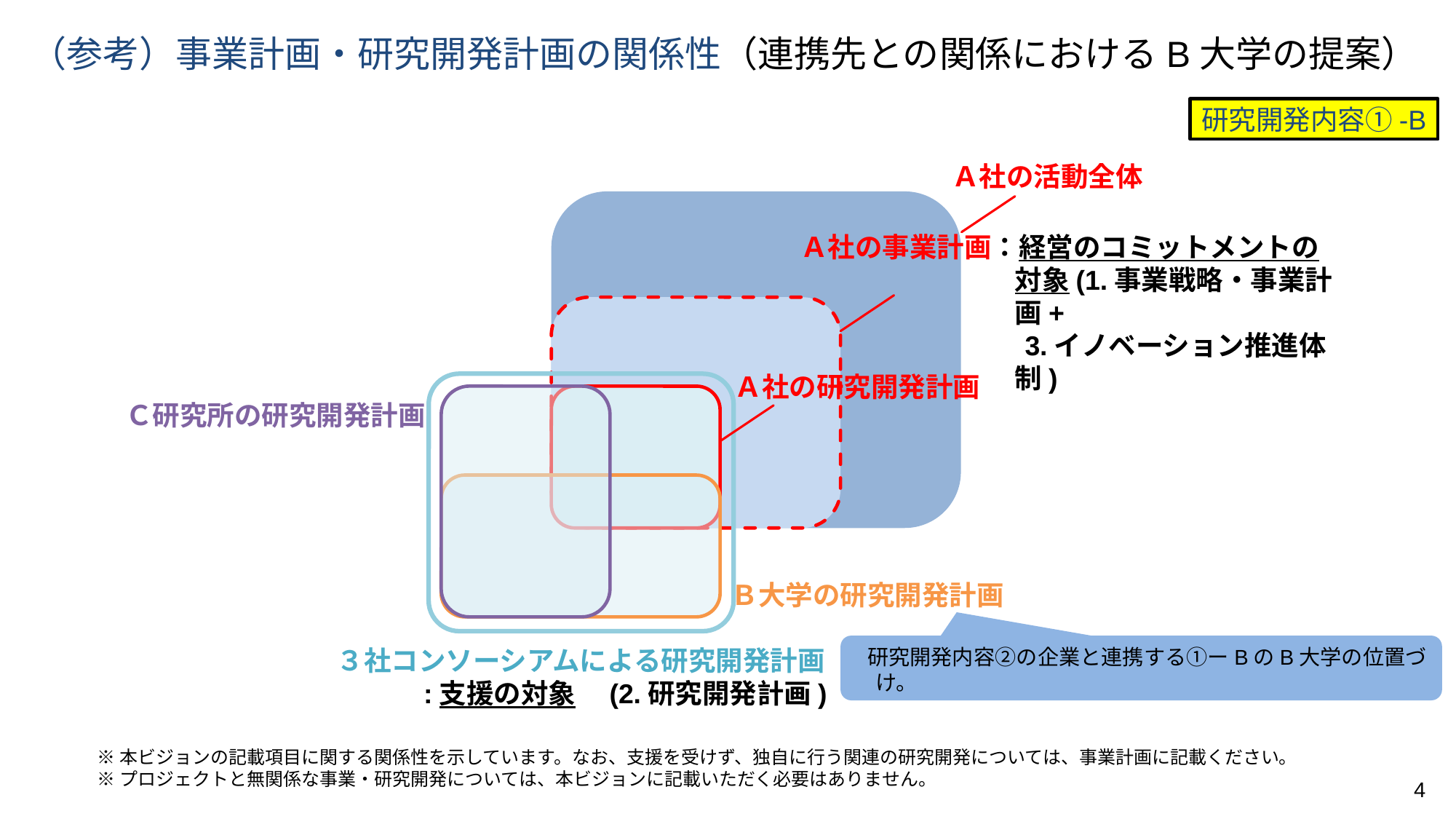

# （参考）事業計画・研究開発計画の関係性（連携先との関係におけるB大学の提案）
研究開発内容①-B
Ａ社の活動全体

Ａ社の事業計画：経営のコミットメントの対象(1.事業戦略・事業計画+
3.イノベーション推進体制)

Ａ社の研究開発計画
Ｃ研究所の研究開発計画

Ｂ大学の研究開発計画
３社コンソーシアムによる研究開発計画
:支援の対象　(2.研究開発計画)
研究開発内容②の企業と連携する①ーBのB大学の位置づけ。
※本ビジョンの記載項目に関する関係性を示しています。なお、支援を受けず、独自に行う関連の研究開発については、事業計画に記載ください。
※プロジェクトと無関係な事業・研究開発については、本ビジョンに記載いただく必要はありません。